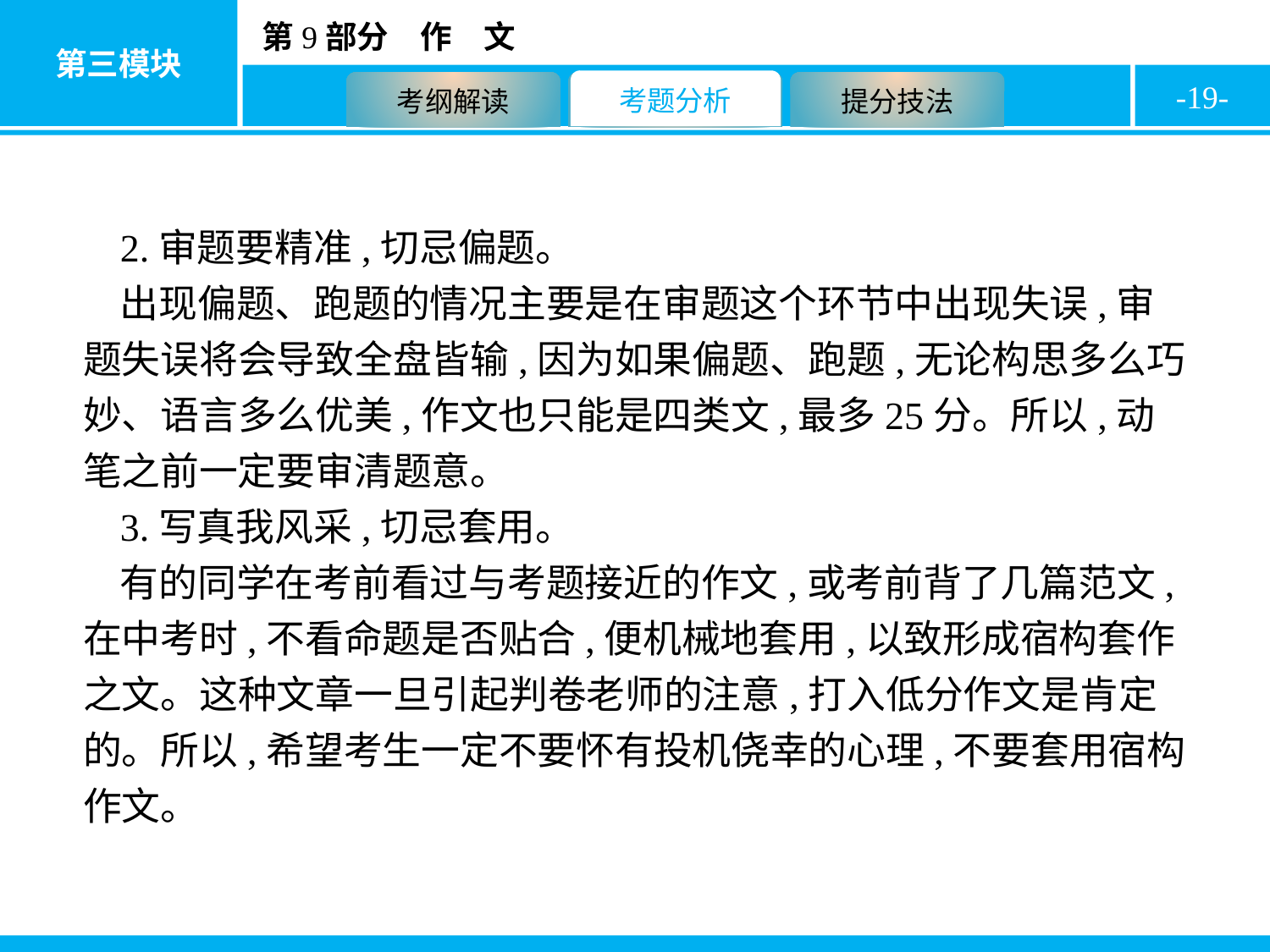

-19-
2.审题要精准,切忌偏题。
出现偏题、跑题的情况主要是在审题这个环节中出现失误,审题失误将会导致全盘皆输,因为如果偏题、跑题,无论构思多么巧妙、语言多么优美,作文也只能是四类文,最多25分。所以,动笔之前一定要审清题意。
3.写真我风采,切忌套用。
有的同学在考前看过与考题接近的作文,或考前背了几篇范文,在中考时,不看命题是否贴合,便机械地套用,以致形成宿构套作之文。这种文章一旦引起判卷老师的注意,打入低分作文是肯定的。所以,希望考生一定不要怀有投机侥幸的心理,不要套用宿构作文。